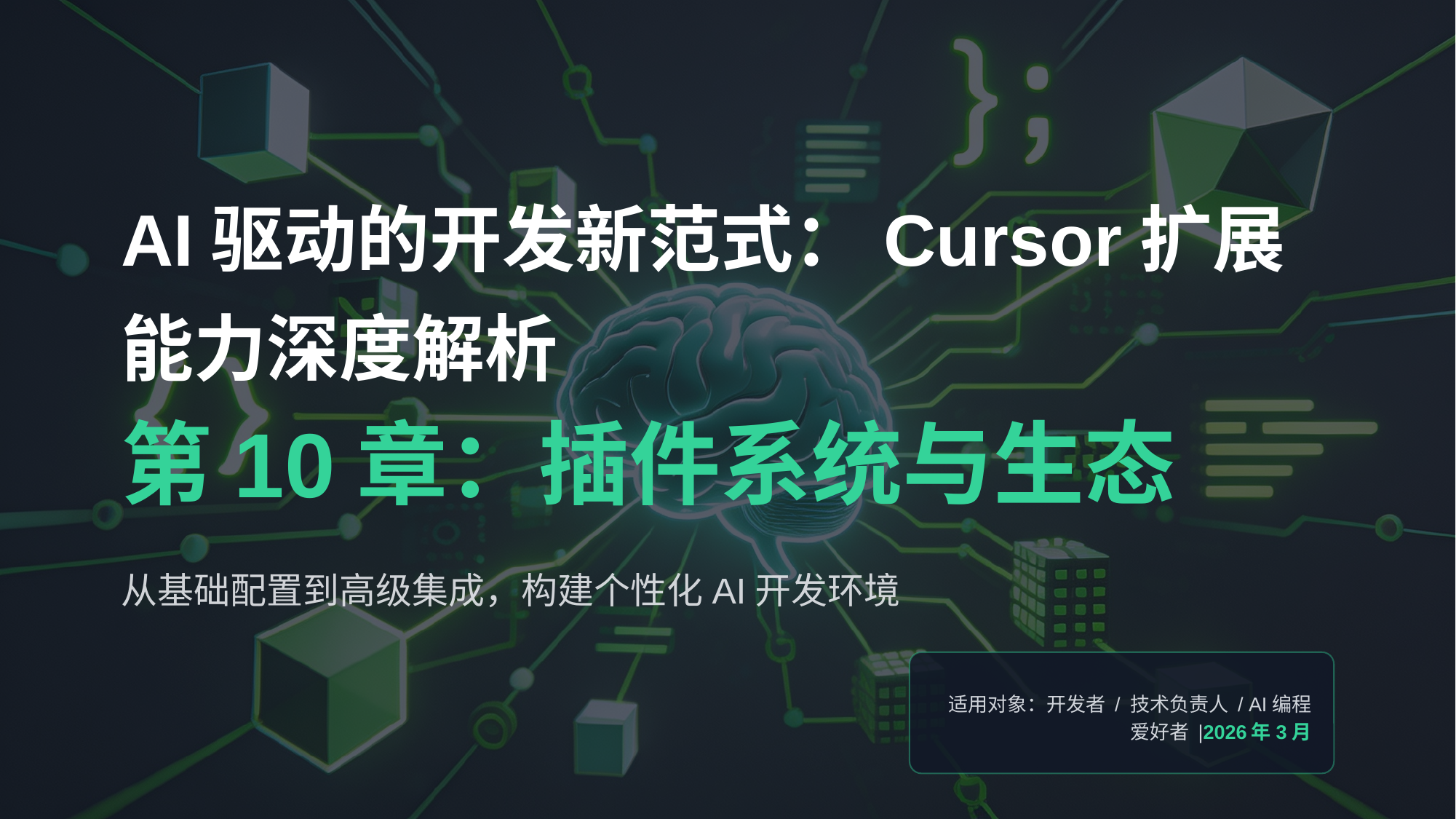

AI驱动的开发新范式：Cursor扩展能力深度解析
第10章：插件系统与生态
从基础配置到高级集成，构建个性化AI开发环境

适用对象：开发者 / 技术负责人 / AI编程爱好者 |2026年3月